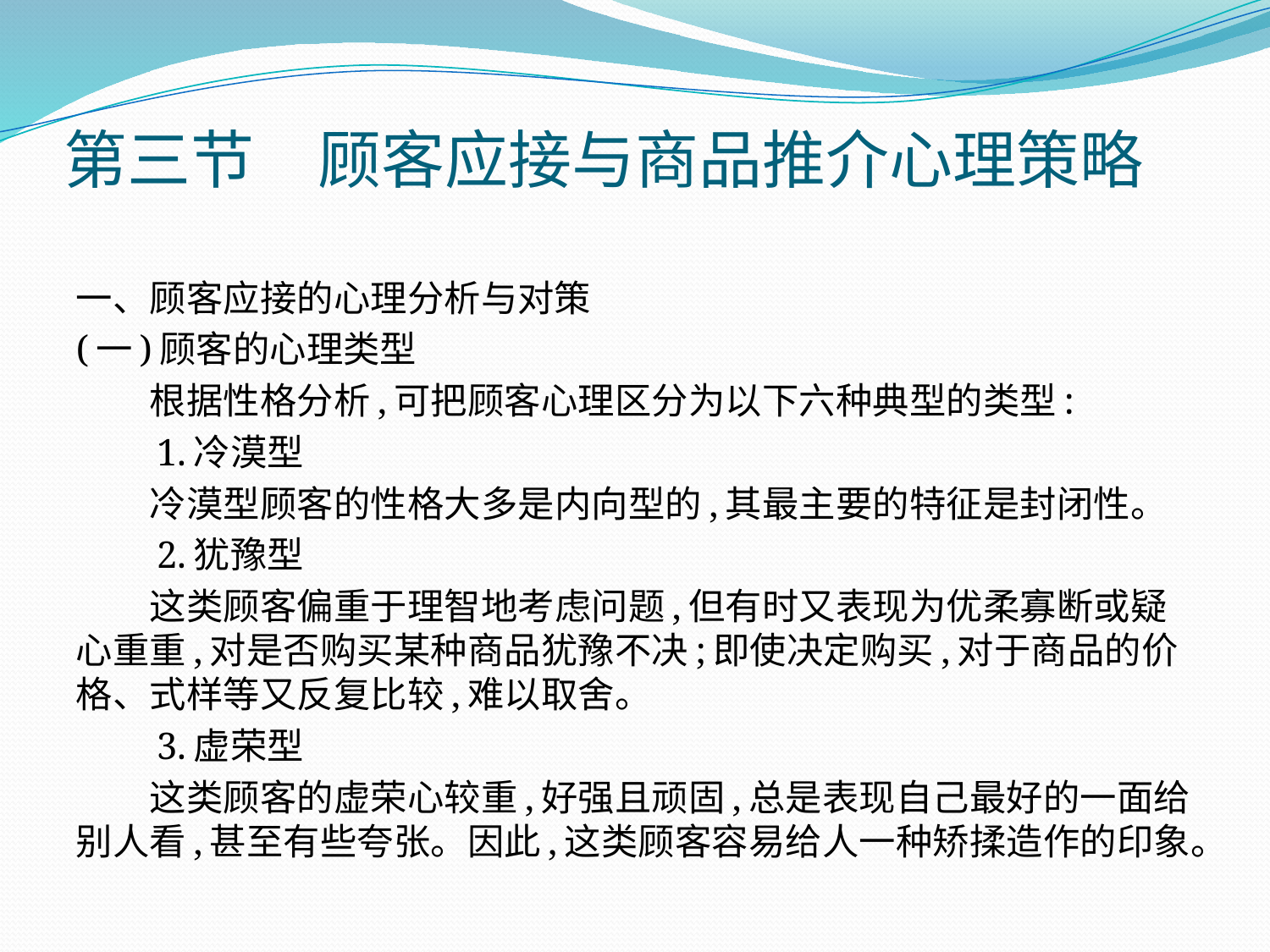

# 第三节　顾客应接与商品推介心理策略
一、顾客应接的心理分析与对策
(一)顾客的心理类型
　　根据性格分析,可把顾客心理区分为以下六种典型的类型:
　　1.冷漠型
　　冷漠型顾客的性格大多是内向型的,其最主要的特征是封闭性。
　　2.犹豫型
　　这类顾客偏重于理智地考虑问题,但有时又表现为优柔寡断或疑心重重,对是否购买某种商品犹豫不决;即使决定购买,对于商品的价格、式样等又反复比较,难以取舍。
　　3.虚荣型
　　这类顾客的虚荣心较重,好强且顽固,总是表现自己最好的一面给别人看,甚至有些夸张。因此,这类顾客容易给人一种矫揉造作的印象。